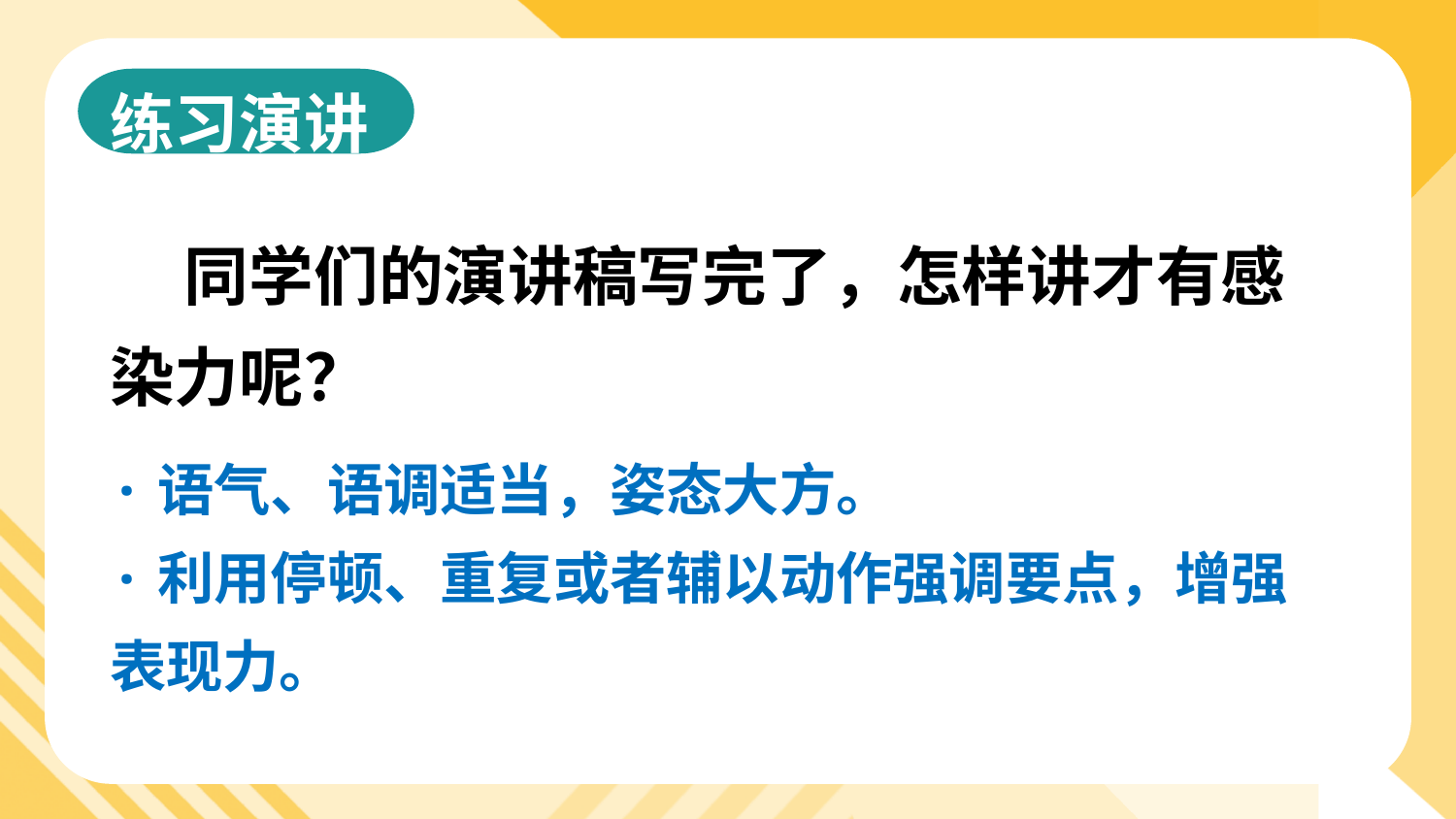

练习演讲

    同学们的演讲稿写完了，怎样讲才有感染力呢？
·语气、语调适当，姿态大方。
·利用停顿、重复或者辅以动作强调要点，增强表现力。